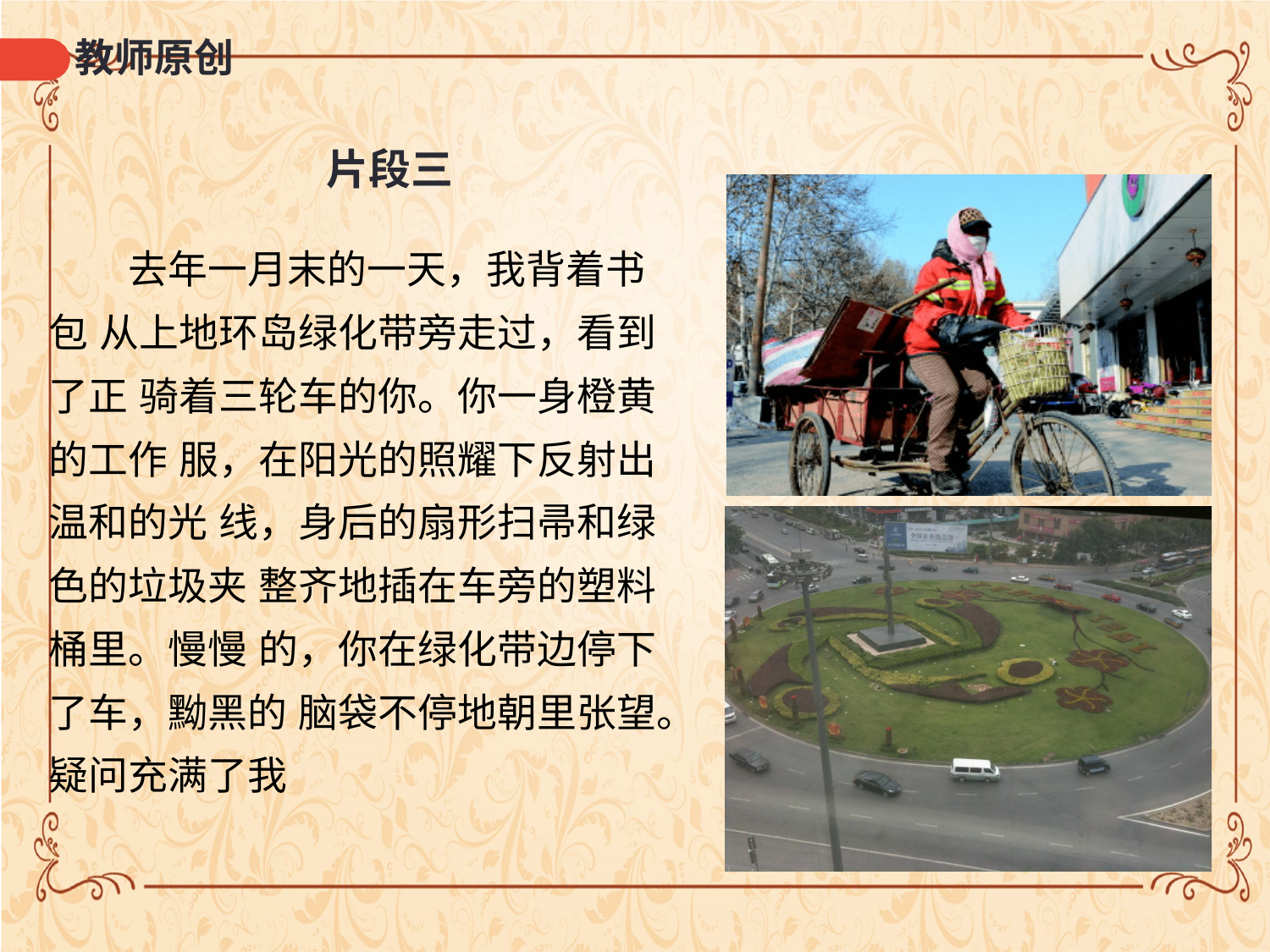

# 教师原创

片段三
去年一月末的一天，我背着书包 从上地环岛绿化带旁走过，看到了正 骑着三轮车的你。你一身橙黄的工作 服，在阳光的照耀下反射出温和的光 线，身后的扇形扫帚和绿色的垃圾夹 整齐地插在车旁的塑料桶里。慢慢 的，你在绿化带边停下了车，黝黑的 脑袋不停地朝里张望。疑问充满了我